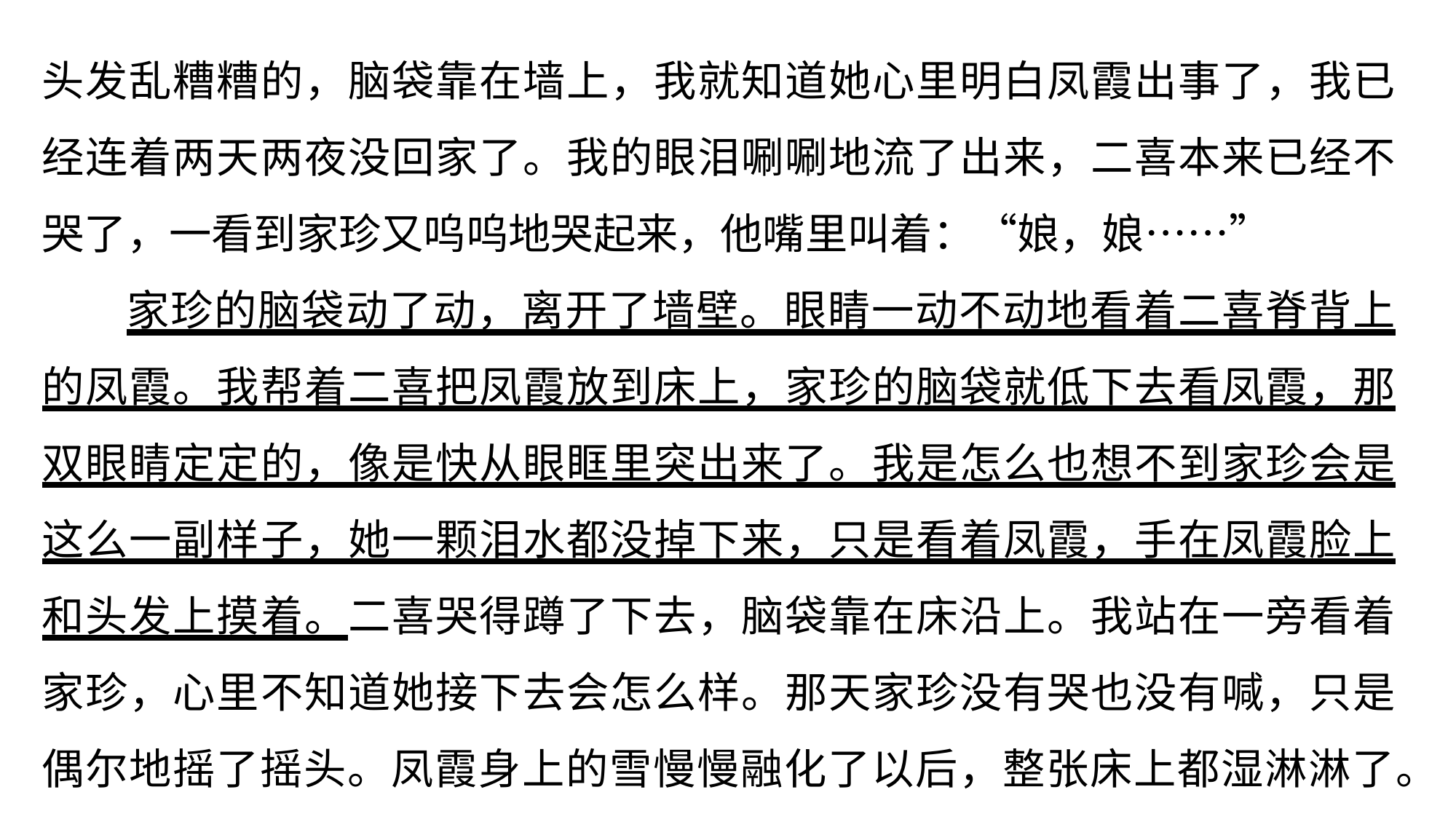

头发乱糟糟的，脑袋靠在墙上，我就知道她心里明白凤霞出事了，我已经连着两天两夜没回家了。我的眼泪唰唰地流了出来，二喜本来已经不哭了，一看到家珍又呜呜地哭起来，他嘴里叫着：“娘，娘……”
家珍的脑袋动了动，离开了墙壁。眼睛一动不动地看着二喜脊背上的凤霞。我帮着二喜把凤霞放到床上，家珍的脑袋就低下去看凤霞，那双眼睛定定的，像是快从眼眶里突出来了。我是怎么也想不到家珍会是这么一副样子，她一颗泪水都没掉下来，只是看着凤霞，手在凤霞脸上和头发上摸着。二喜哭得蹲了下去，脑袋靠在床沿上。我站在一旁看着家珍，心里不知道她接下去会怎么样。那天家珍没有哭也没有喊，只是偶尔地摇了摇头。凤霞身上的雪慢慢融化了以后，整张床上都湿淋淋了。